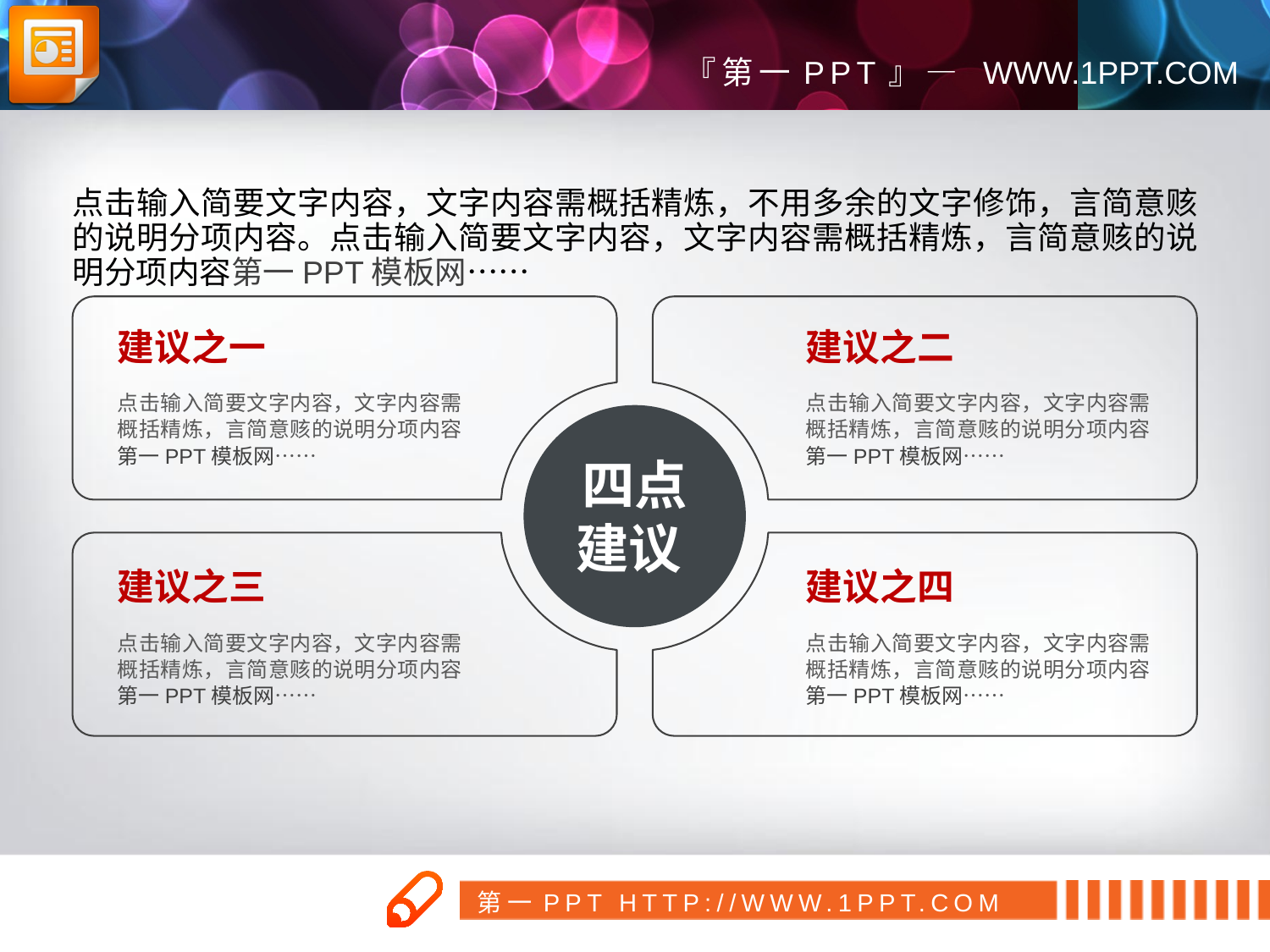

点击输入简要文字内容，文字内容需概括精炼，不用多余的文字修饰，言简意赅的说明分项内容。点击输入简要文字内容，文字内容需概括精炼，言简意赅的说明分项内容第一PPT模板网……

建议之一
建议之二
点击输入简要文字内容，文字内容需概括精炼，言简意赅的说明分项内容第一PPT模板网……
点击输入简要文字内容，文字内容需概括精炼，言简意赅的说明分项内容第一PPT模板网……

四点建议

建议之三
建议之四
点击输入简要文字内容，文字内容需概括精炼，言简意赅的说明分项内容第一PPT模板网……
点击输入简要文字内容，文字内容需概括精炼，言简意赅的说明分项内容第一PPT模板网……